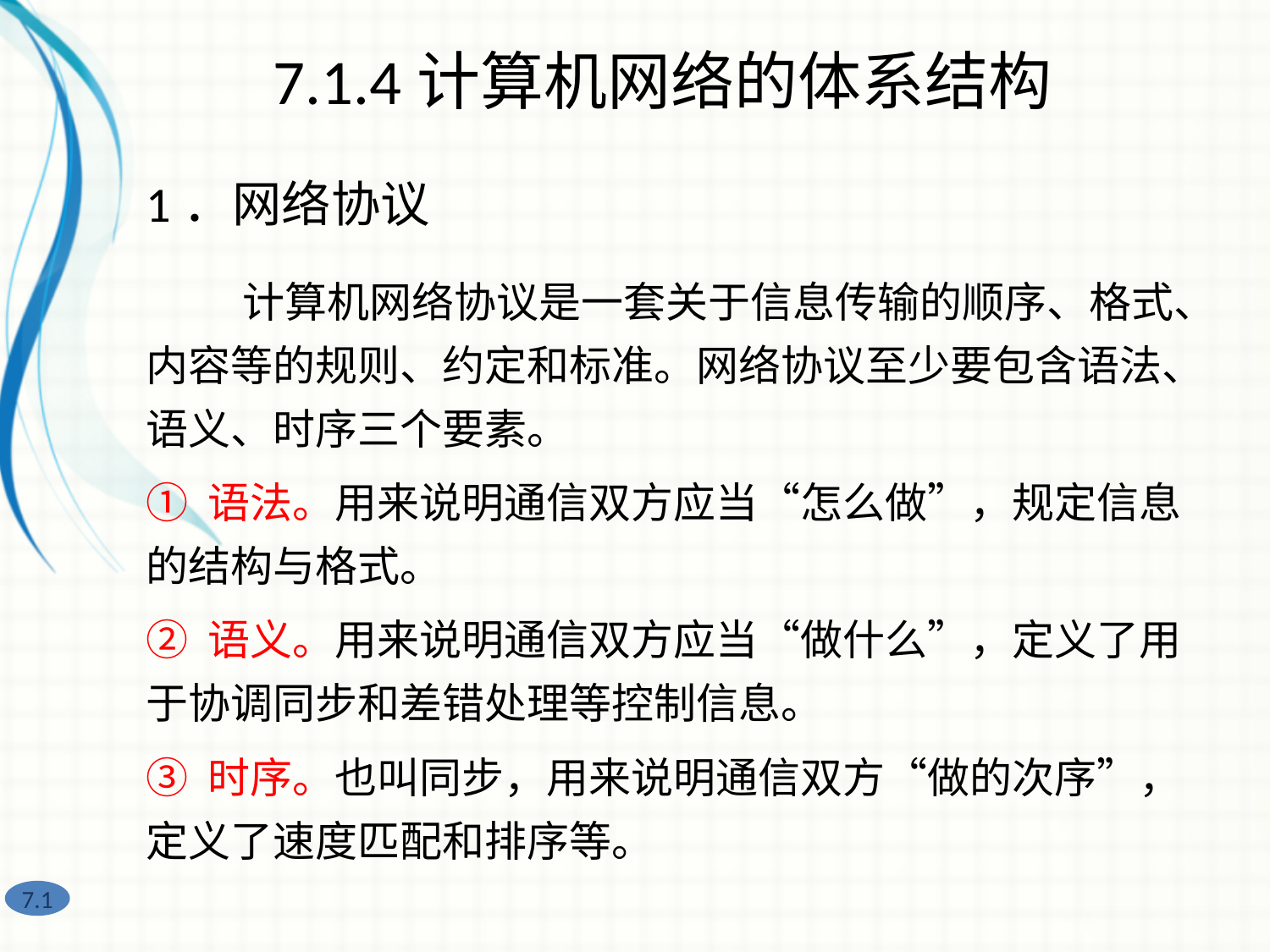

7.1.4计算机网络的体系结构
1．网络协议
         计算机网络协议是一套关于信息传输的顺序、格式、内容等的规则、约定和标准。网络协议至少要包含语法、语义、时序三个要素。
① 语法。用来说明通信双方应当“怎么做”，规定信息的结构与格式。
② 语义。用来说明通信双方应当“做什么”，定义了用于协调同步和差错处理等控制信息。
③ 时序。也叫同步，用来说明通信双方“做的次序”，定义了速度匹配和排序等。